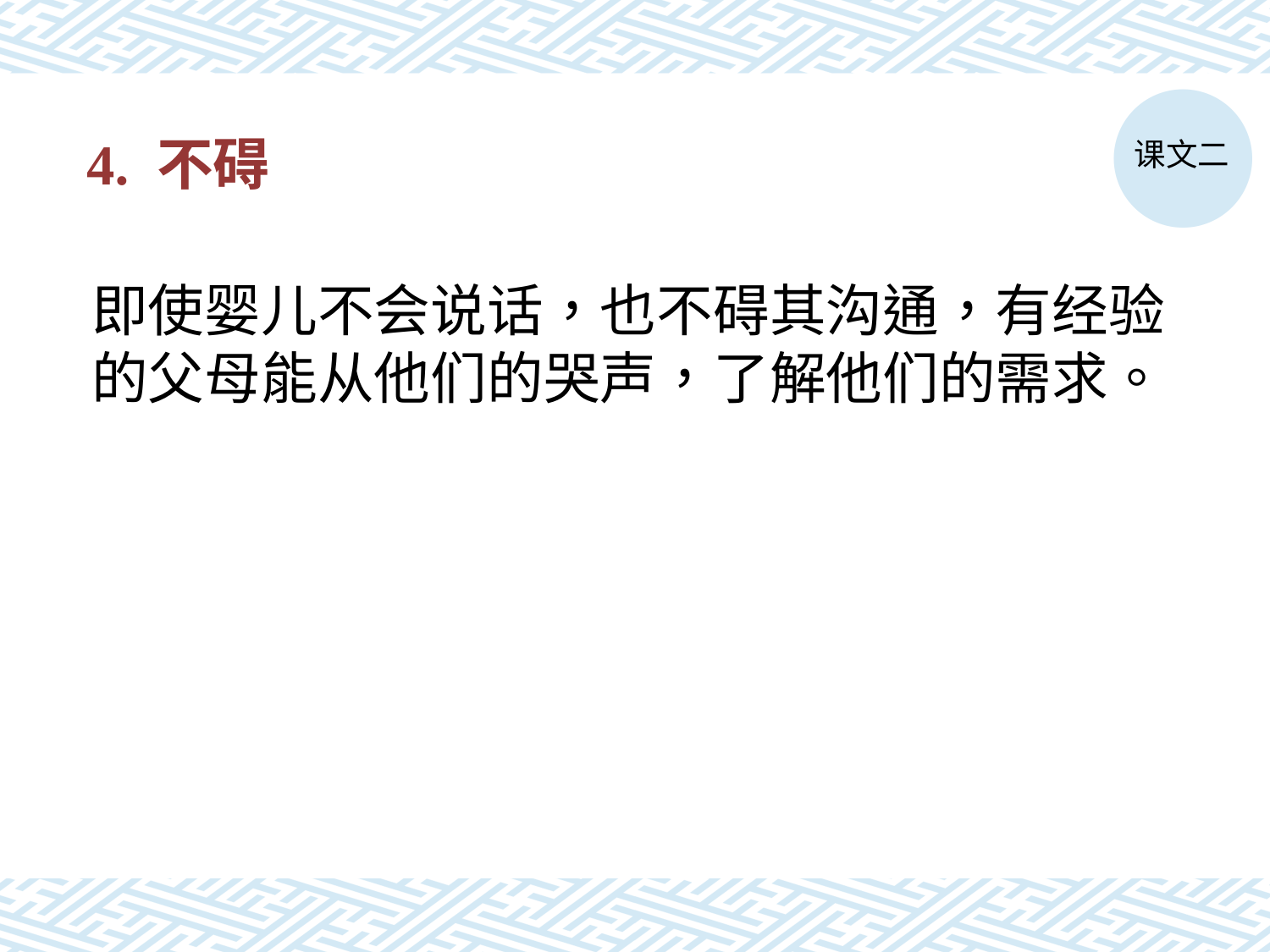

课文二
# 4. 不碍
即使婴儿不会说话，也不碍其沟通，有经验的父母能从他们的哭声，了解他们的需求。